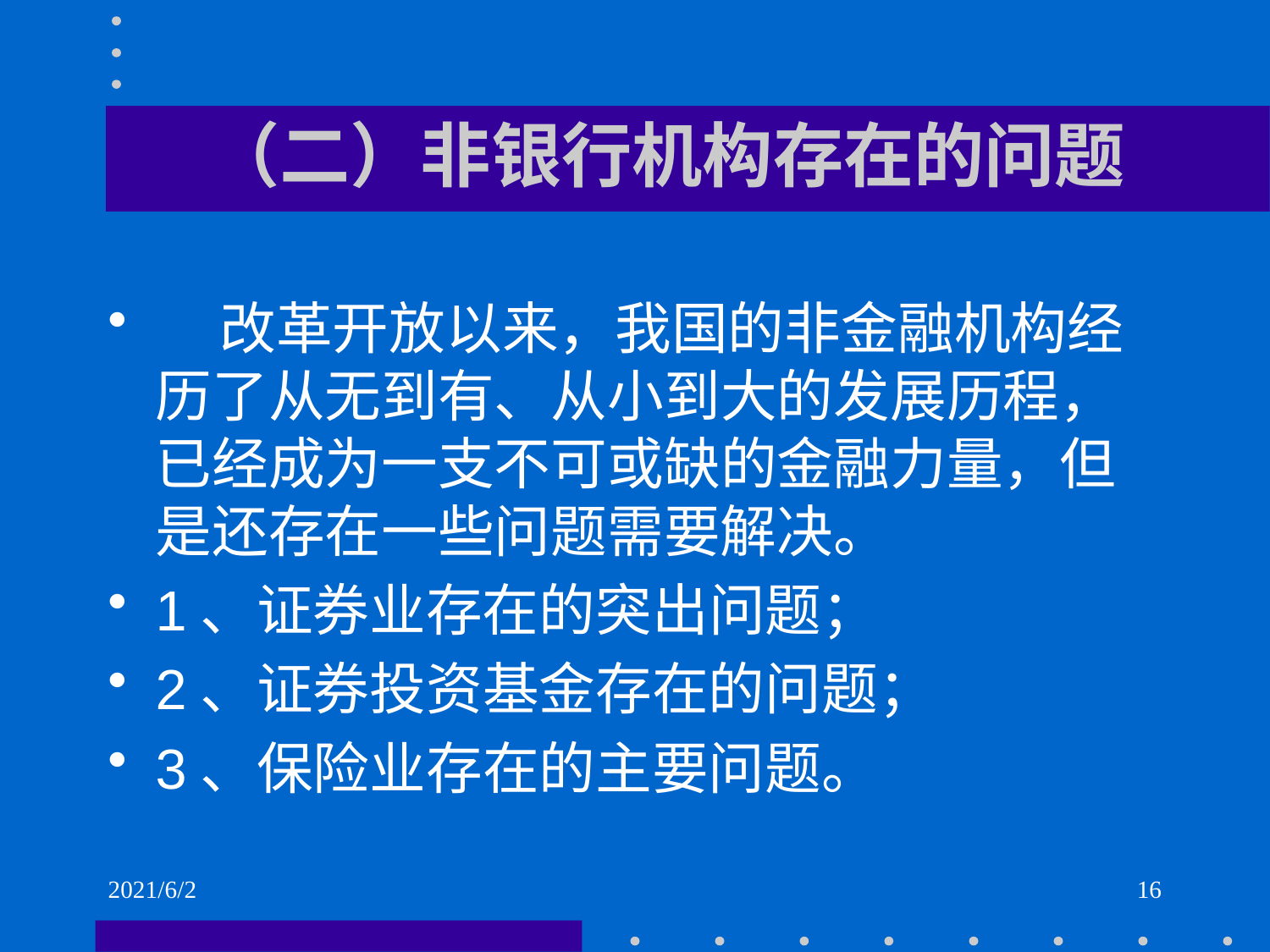

# （二）非银行机构存在的问题
    改革开放以来，我国的非金融机构经历了从无到有、从小到大的发展历程，已经成为一支不可或缺的金融力量，但是还存在一些问题需要解决。
1、证券业存在的突出问题；
2、证券投资基金存在的问题；
3、保险业存在的主要问题。
2021/6/2
16